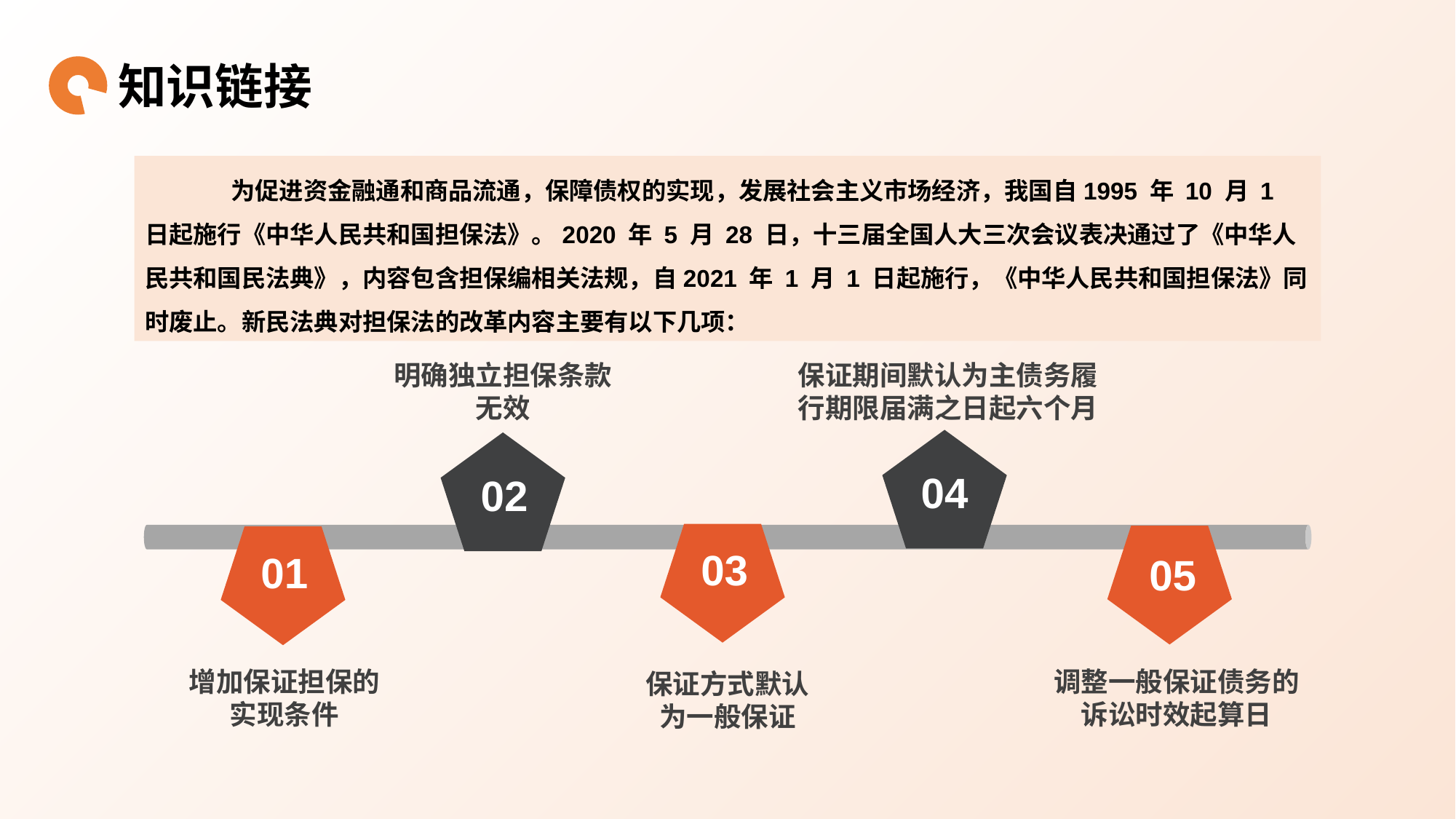

知识链接

为促进资金融通和商品流通，保障债权的实现，发展社会主义市场经济，我国自1995 年 10 月 1 日起施行《中华人民共和国担保法》。2020 年 5 月 28 日，十三届全国人大三次会议表决通过了《中华人民共和国民法典》，内容包含担保编相关法规，自2021 年 1 月 1 日起施行，《中华人民共和国担保法》同时废止。新民法典对担保法的改革内容主要有以下几项：
明确独立担保条款无效
保证期间默认为主债务履行期限届满之日起六个月

04

02
03

05
01

增加保证担保的实现条件
调整一般保证债务的诉讼时效起算日
保证方式默认为一般保证